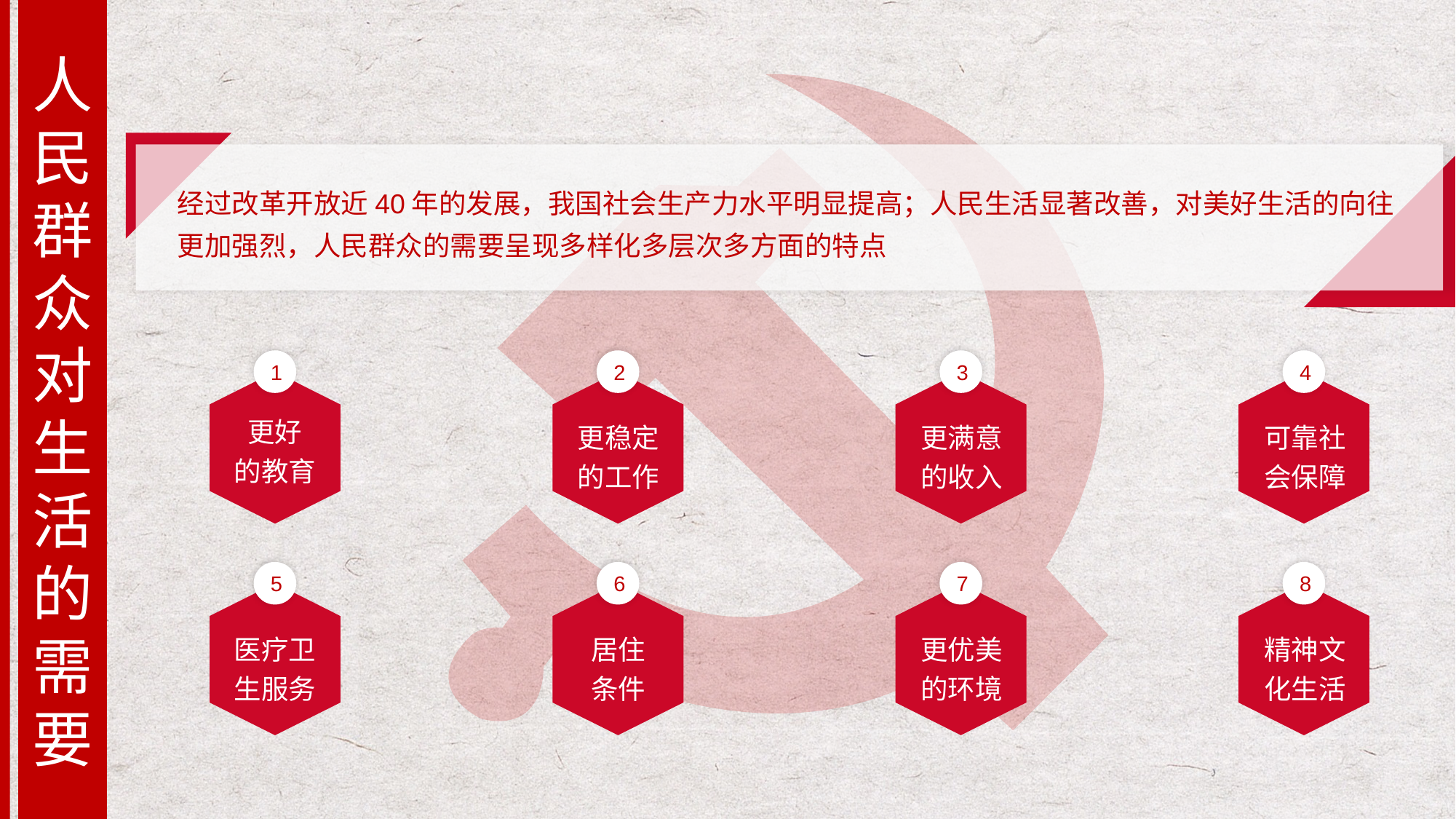

人民群众对生活的需要

经过改革开放近40年的发展，我国社会生产力水平明显提高；人民生活显著改善，对美好生活的向往更加强烈，人民群众的需要呈现多样化多层次多方面的特点
1

更好
的教育
2

更稳定的工作
3

更满意的收入
4

可靠社会保障
5

医疗卫生服务
6

居住
条件
7

更优美的环境
8

精神文化生活